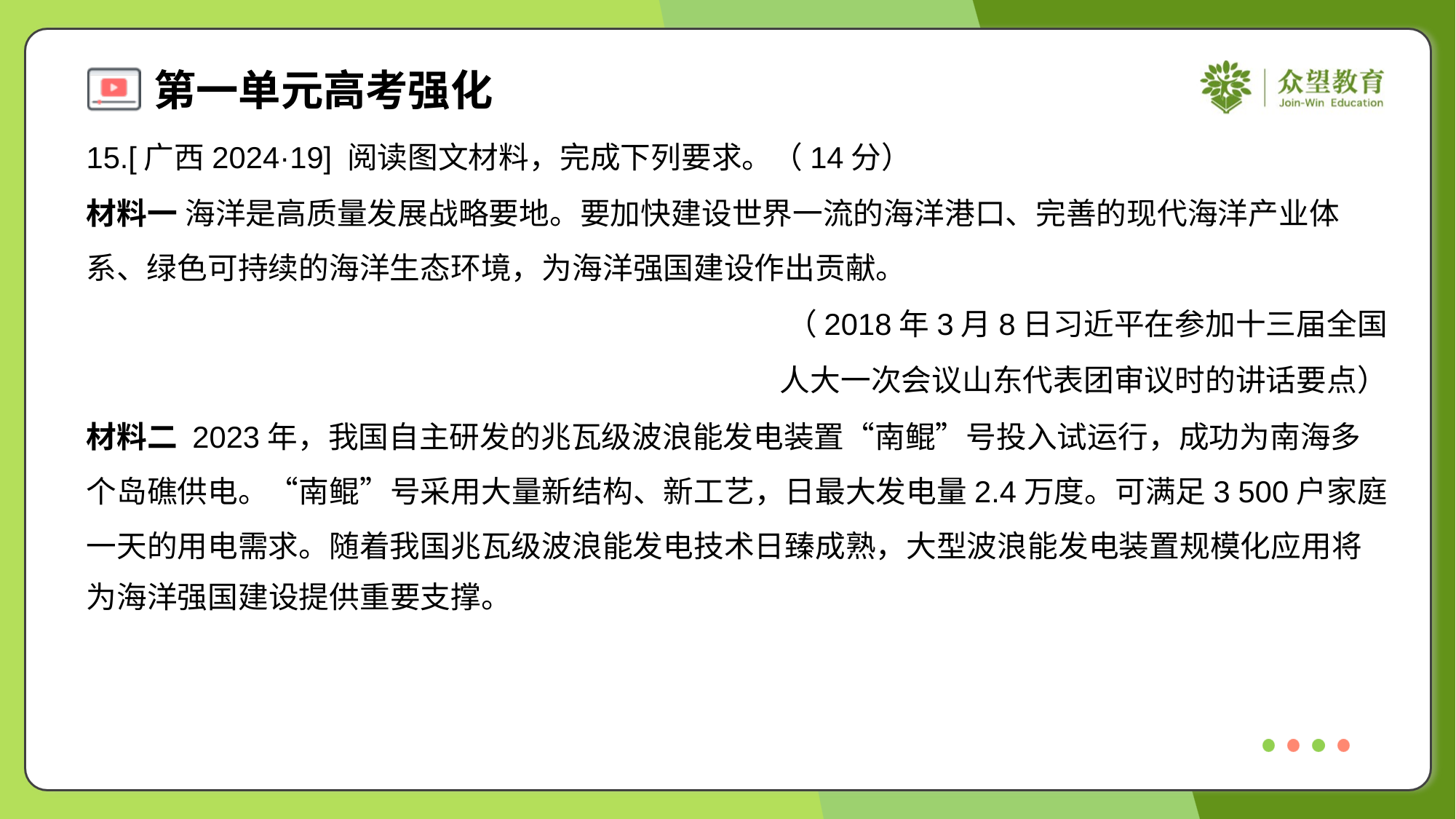

15.[广西2024·19] 阅读图文材料，完成下列要求。（14分）
材料一 海洋是高质量发展战略要地。要加快建设世界一流的海洋港口、完善的现代海洋产业体
系、绿色可持续的海洋生态环境，为海洋强国建设作出贡献。
（2018年3月8日习近平在参加十三届全国
人大一次会议山东代表团审议时的讲话要点）
材料二 2023年，我国自主研发的兆瓦级波浪能发电装置“南鲲”号投入试运行，成功为南海多
个岛礁供电。“南鲲”号采用大量新结构、新工艺，日最大发电量2.4万度。可满足3 500户家庭
一天的用电需求。随着我国兆瓦级波浪能发电技术日臻成熟，大型波浪能发电装置规模化应用将
为海洋强国建设提供重要支撑。